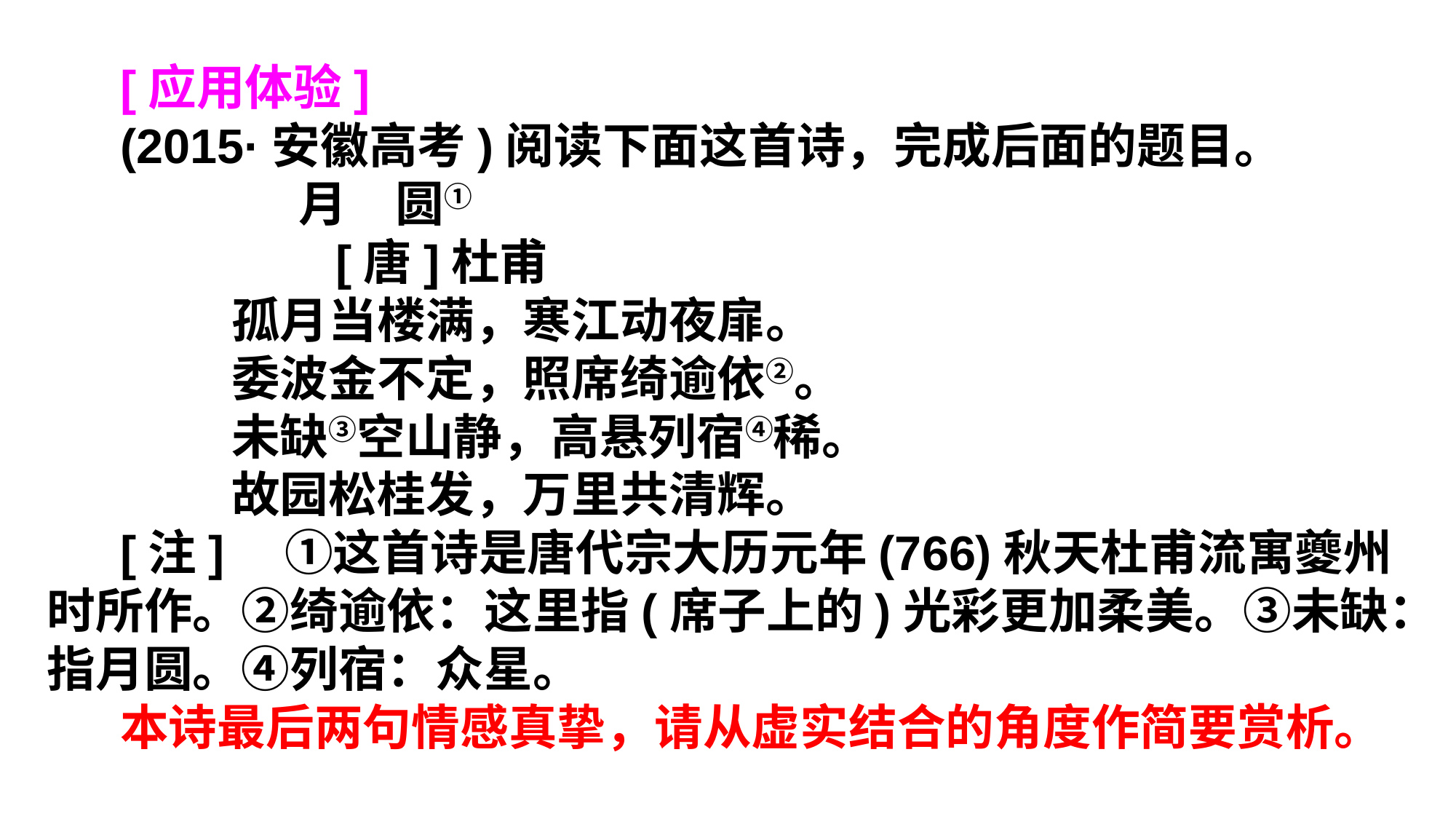

[应用体验]
(2015·安徽高考)阅读下面这首诗，完成后面的题目。
               月　圆①
                [唐]杜甫
         孤月当楼满，寒江动夜扉。
         委波金不定，照席绮逾依②。
         未缺③空山静，高悬列宿④稀。
         故园松桂发，万里共清辉。
[注]　①这首诗是唐代宗大历元年(766)秋天杜甫流寓夔州时所作。②绮逾依：这里指(席子上的)光彩更加柔美。③未缺：指月圆。④列宿：众星。
本诗最后两句情感真挚，请从虚实结合的角度作简要赏析。